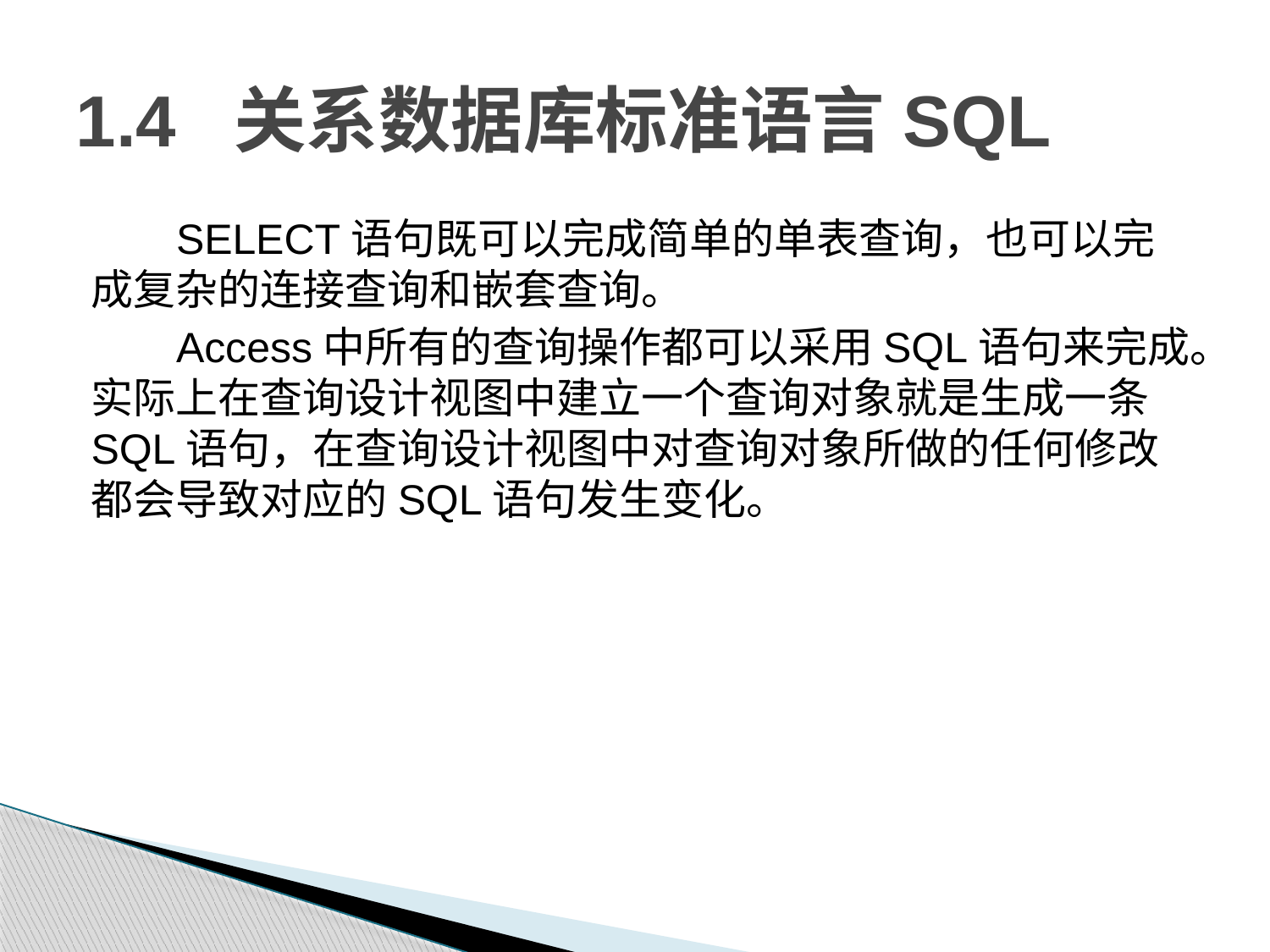

# 1.4  关系数据库标准语言SQL
SELECT语句既可以完成简单的单表查询，也可以完成复杂的连接查询和嵌套查询。
Access中所有的查询操作都可以采用SQL语句来完成。实际上在查询设计视图中建立一个查询对象就是生成一条SQL语句，在查询设计视图中对查询对象所做的任何修改都会导致对应的SQL语句发生变化。